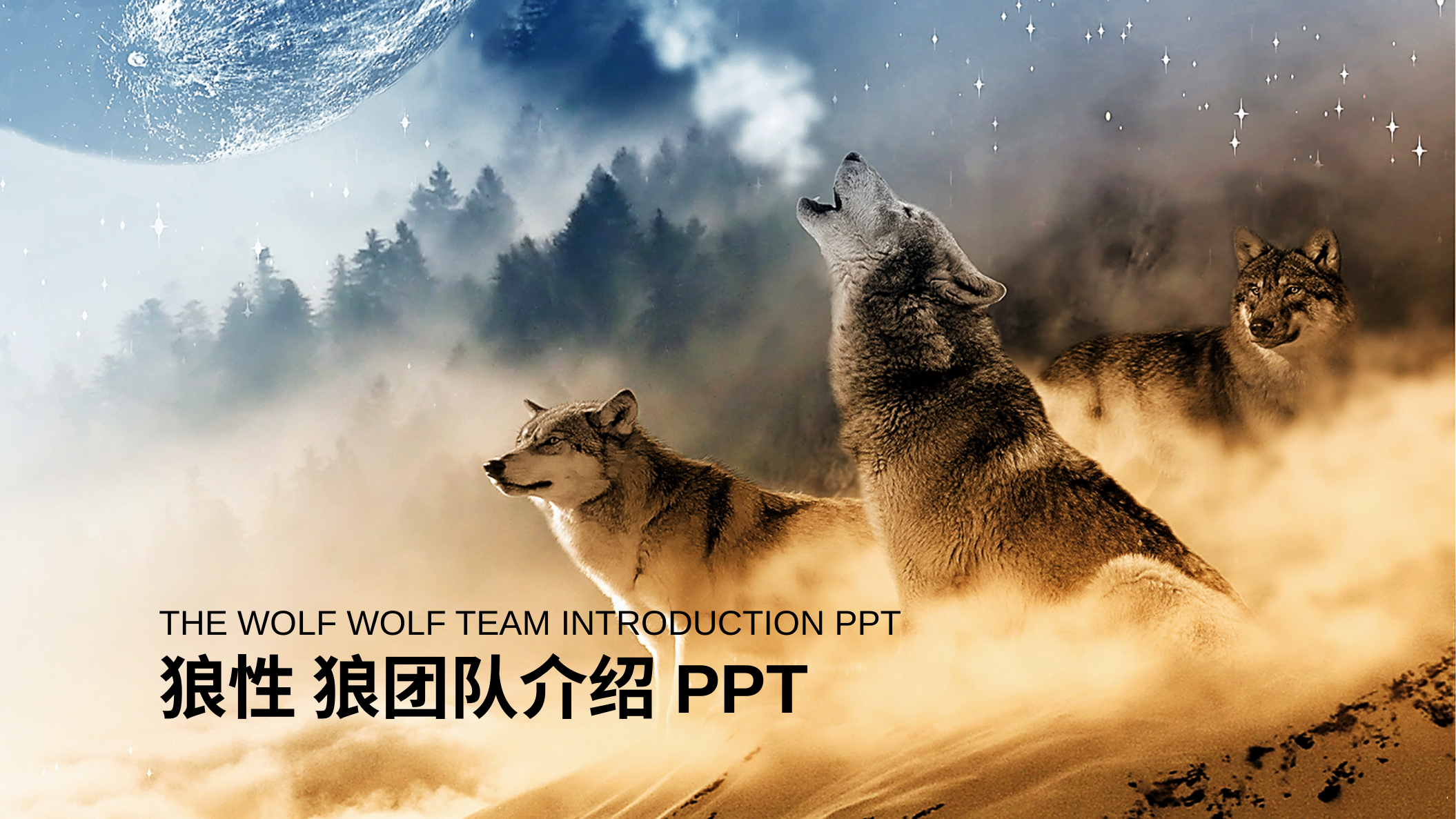

THE WOLF WOLF TEAM INTRODUCTION PPT
狼性 狼团队介绍PPT